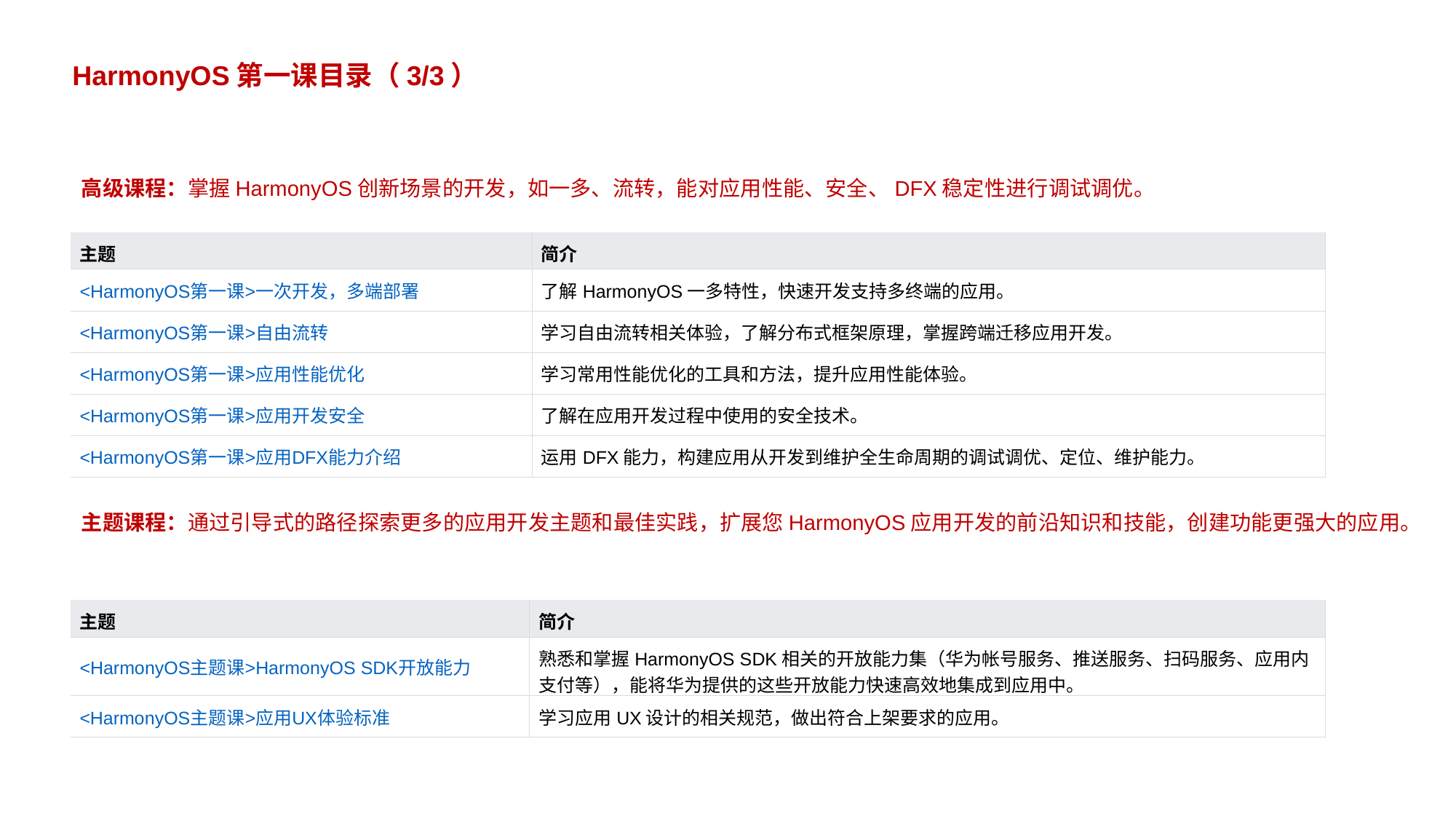

HarmonyOS第一课目录（3/3）
高级课程：掌握HarmonyOS创新场景的开发，如一多、流转，能对应用性能、安全、DFX稳定性进行调试调优。
| 主题 | 简介 |
| --- | --- |
| <HarmonyOS第一课>一次开发，多端部署 | 了解HarmonyOS一多特性，快速开发支持多终端的应用。 |
| <HarmonyOS第一课>自由流转 | 学习自由流转相关体验，了解分布式框架原理，掌握跨端迁移应用开发。 |
| <HarmonyOS第一课>应用性能优化 | 学习常用性能优化的工具和方法，提升应用性能体验。 |
| <HarmonyOS第一课>应用开发安全 | 了解在应用开发过程中使用的安全技术。 |
| <HarmonyOS第一课>应用DFX能力介绍 | 运用DFX能力，构建应用从开发到维护全生命周期的调试调优、定位、维护能力。 |
主题课程：通过引导式的路径探索更多的应用开发主题和最佳实践，扩展您HarmonyOS应用开发的前沿知识和技能，创建功能更强大的应用。
| 主题 | 简介 |
| --- | --- |
| <HarmonyOS主题课>HarmonyOS SDK开放能力 | 熟悉和掌握HarmonyOS SDK相关的开放能力集（华为帐号服务、推送服务、扫码服务、应用内支付等），能将华为提供的这些开放能力快速高效地集成到应用中。 |
| <HarmonyOS主题课>应用UX体验标准 | 学习应用UX设计的相关规范，做出符合上架要求的应用。 |